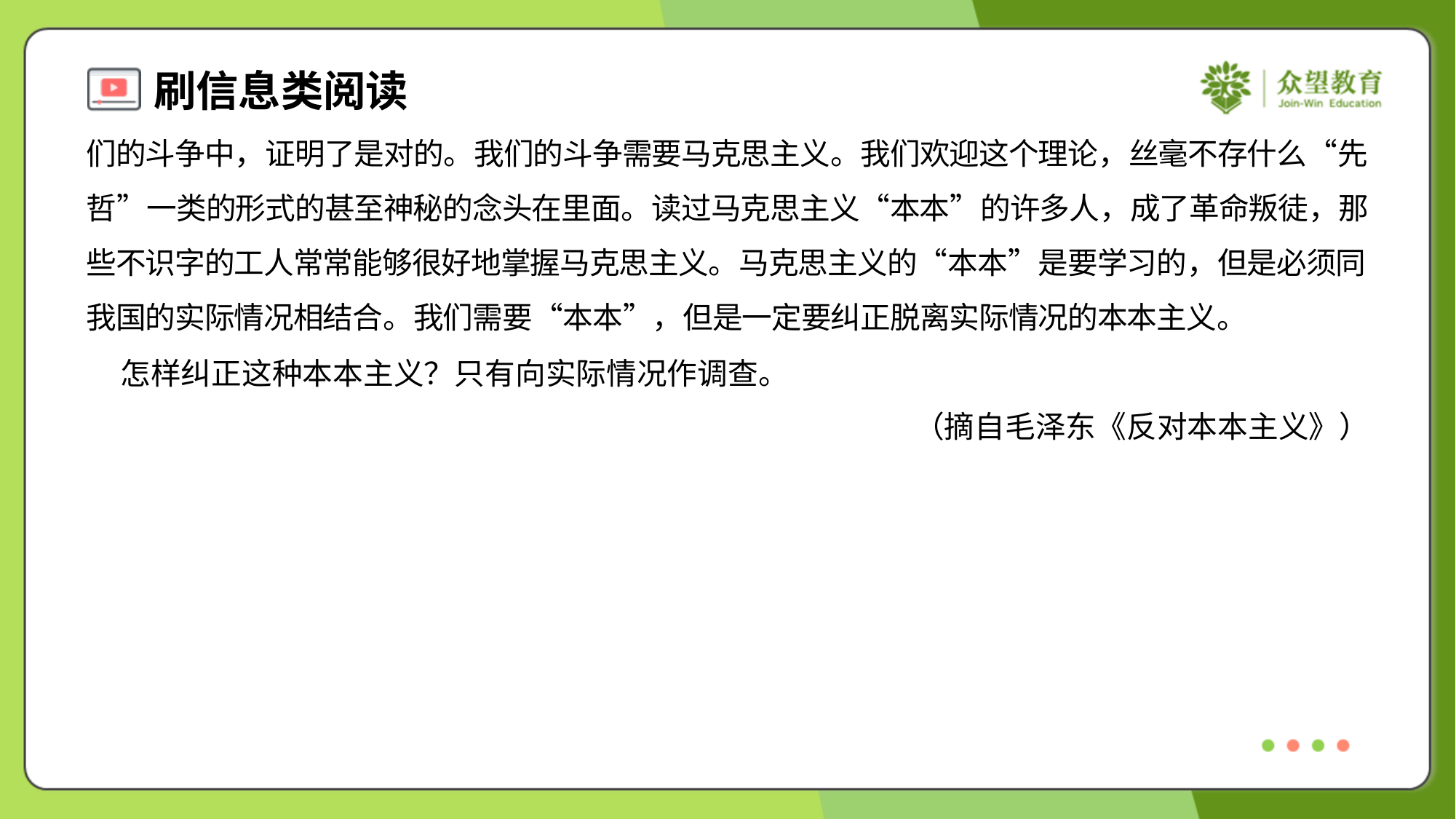

们的斗争中，证明了是对的。我们的斗争需要马克思主义。我们欢迎这个理论，丝毫不存什么“先
哲”一类的形式的甚至神秘的念头在里面。读过马克思主义“本本”的许多人，成了革命叛徒，那
些不识字的工人常常能够很好地掌握马克思主义。马克思主义的“本本”是要学习的，但是必须同
我国的实际情况相结合。我们需要“本本”，但是一定要纠正脱离实际情况的本本主义。
    怎样纠正这种本本主义？只有向实际情况作调查。
（摘自毛泽东《反对本本主义》）